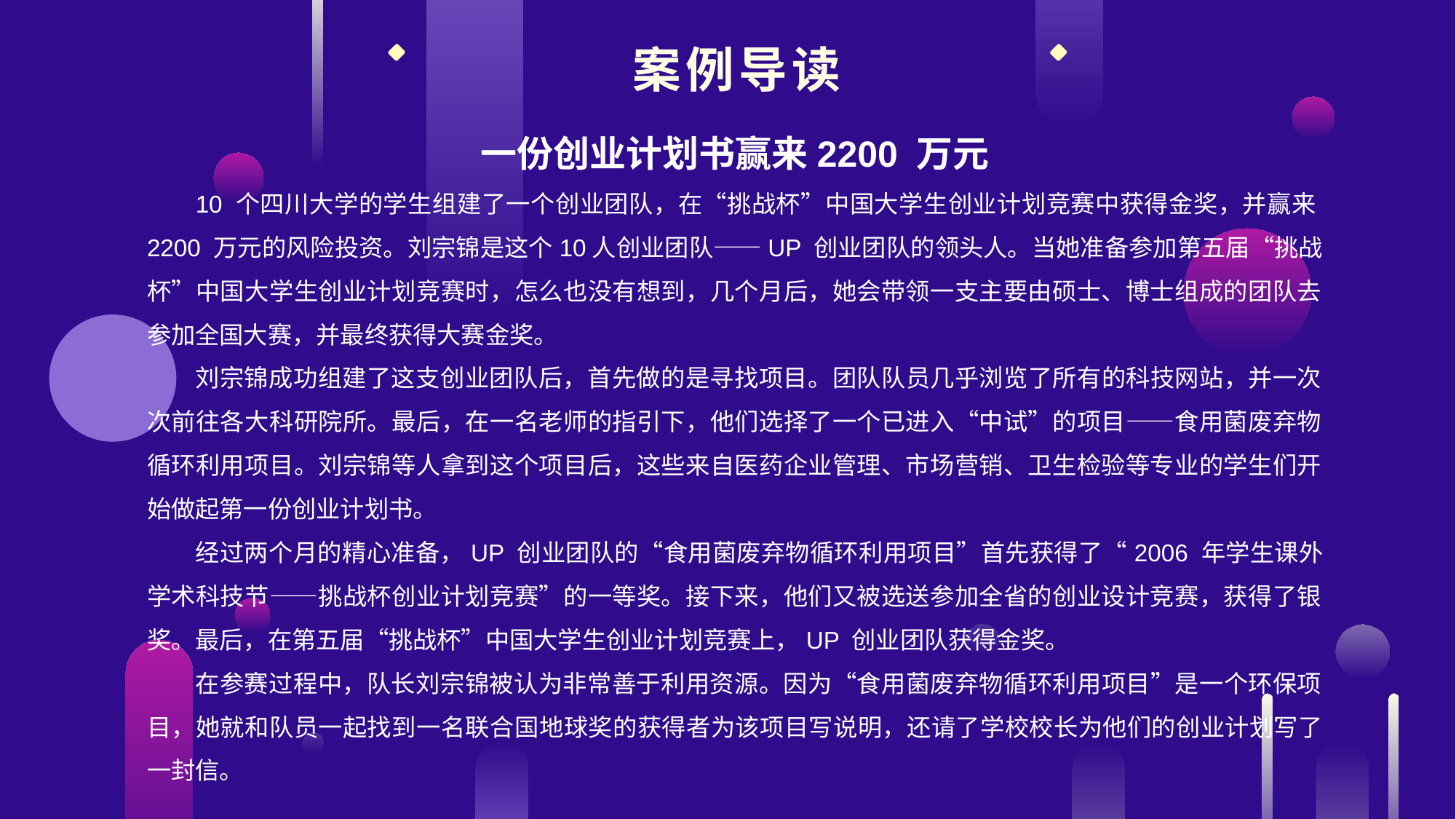

案例导读

一份创业计划书赢来2200 万元
10 个四川大学的学生组建了一个创业团队，在“挑战杯”中国大学生创业计划竞赛中获得金奖，并赢来2200 万元的风险投资。刘宗锦是这个10人创业团队——UP 创业团队的领头人。当她准备参加第五届“挑战杯”中国大学生创业计划竞赛时，怎么也没有想到，几个月后，她会带领一支主要由硕士、博士组成的团队去参加全国大赛，并最终获得大赛金奖。
刘宗锦成功组建了这支创业团队后，首先做的是寻找项目。团队队员几乎浏览了所有的科技网站，并一次次前往各大科研院所。最后，在一名老师的指引下，他们选择了一个已进入“中试”的项目——食用菌废弃物循环利用项目。刘宗锦等人拿到这个项目后，这些来自医药企业管理、市场营销、卫生检验等专业的学生们开始做起第一份创业计划书。
经过两个月的精心准备，UP 创业团队的“食用菌废弃物循环利用项目”首先获得了“2006 年学生课外学术科技节——挑战杯创业计划竞赛”的一等奖。接下来，他们又被选送参加全省的创业设计竞赛，获得了银奖。最后，在第五届“挑战杯”中国大学生创业计划竞赛上，UP 创业团队获得金奖。
在参赛过程中，队长刘宗锦被认为非常善于利用资源。因为“食用菌废弃物循环利用项目”是一个环保项目，她就和队员一起找到一名联合国地球奖的获得者为该项目写说明，还请了学校校长为他们的创业计划写了一封信。